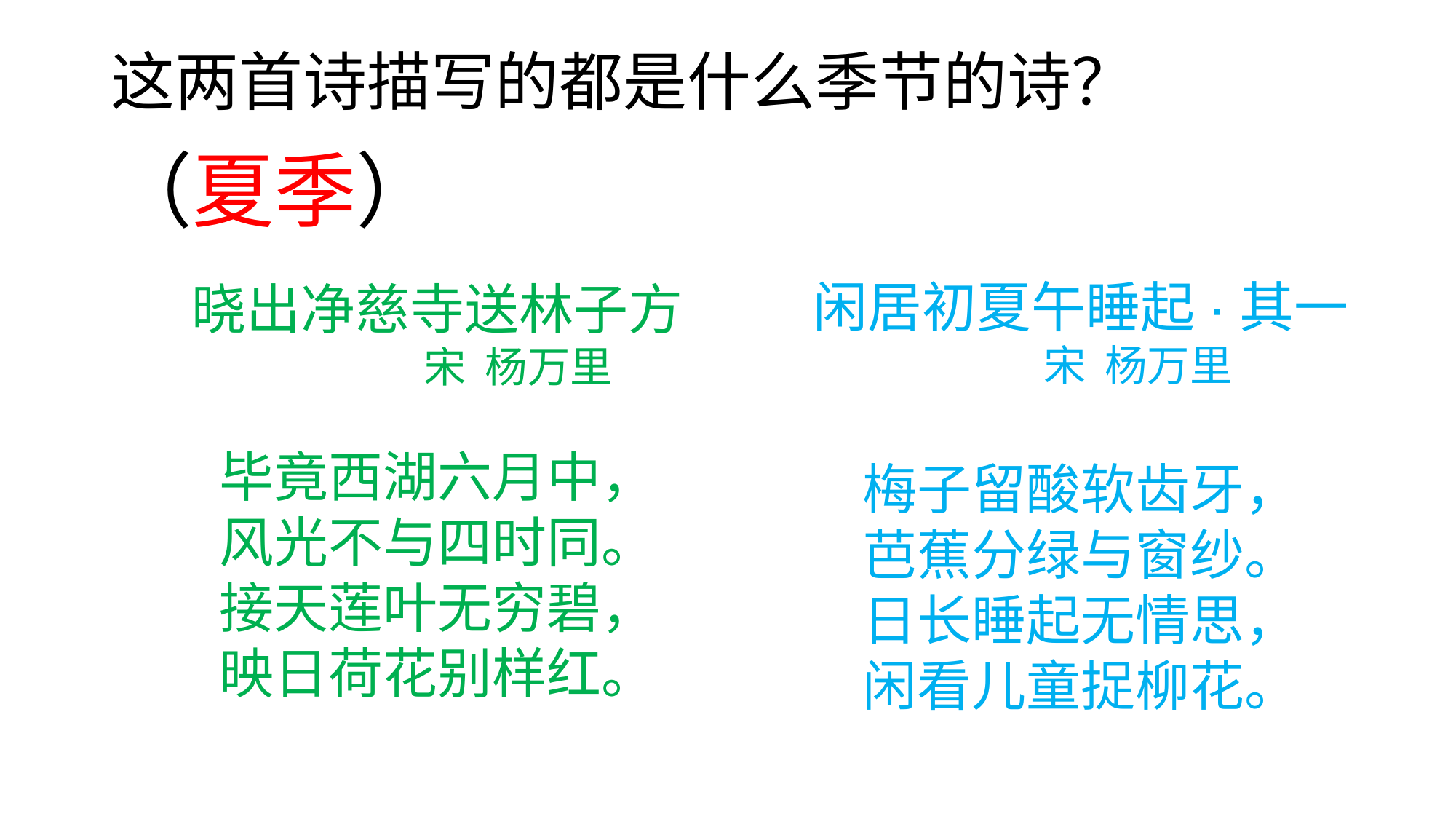

# 这两首诗描写的都是什么季节的诗？
（夏季）
闲居初夏午睡起·其一
           宋  杨万里

梅子留酸软齿牙，
芭蕉分绿与窗纱。
日长睡起无情思，
闲看儿童捉柳花。
晓出净慈寺送林子方
                宋  杨万里

毕竟西湖六月中，
风光不与四时同。
接天莲叶无穷碧，
映日荷花别样红。